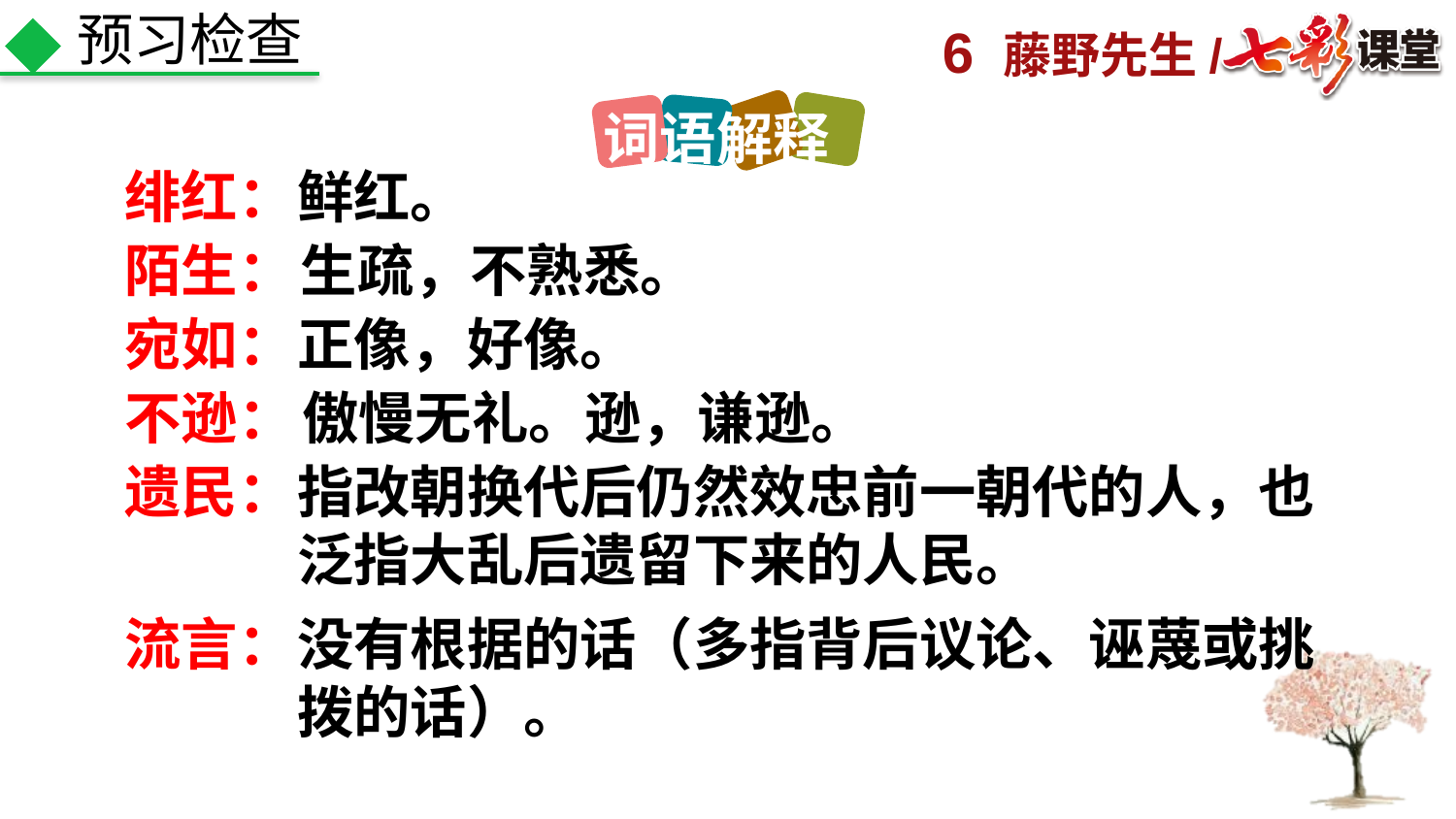

预习检查

词语解释

绯红：
鲜红。
陌生：
生疏，不熟悉。
宛如：
正像，好像。
不逊：
傲慢无礼。逊，谦逊。
遗民：
指改朝换代后仍然效忠前一朝代的人，也泛指大乱后遗留下来的人民。
流言：
没有根据的话（多指背后议论、诬蔑或挑拨的话）。